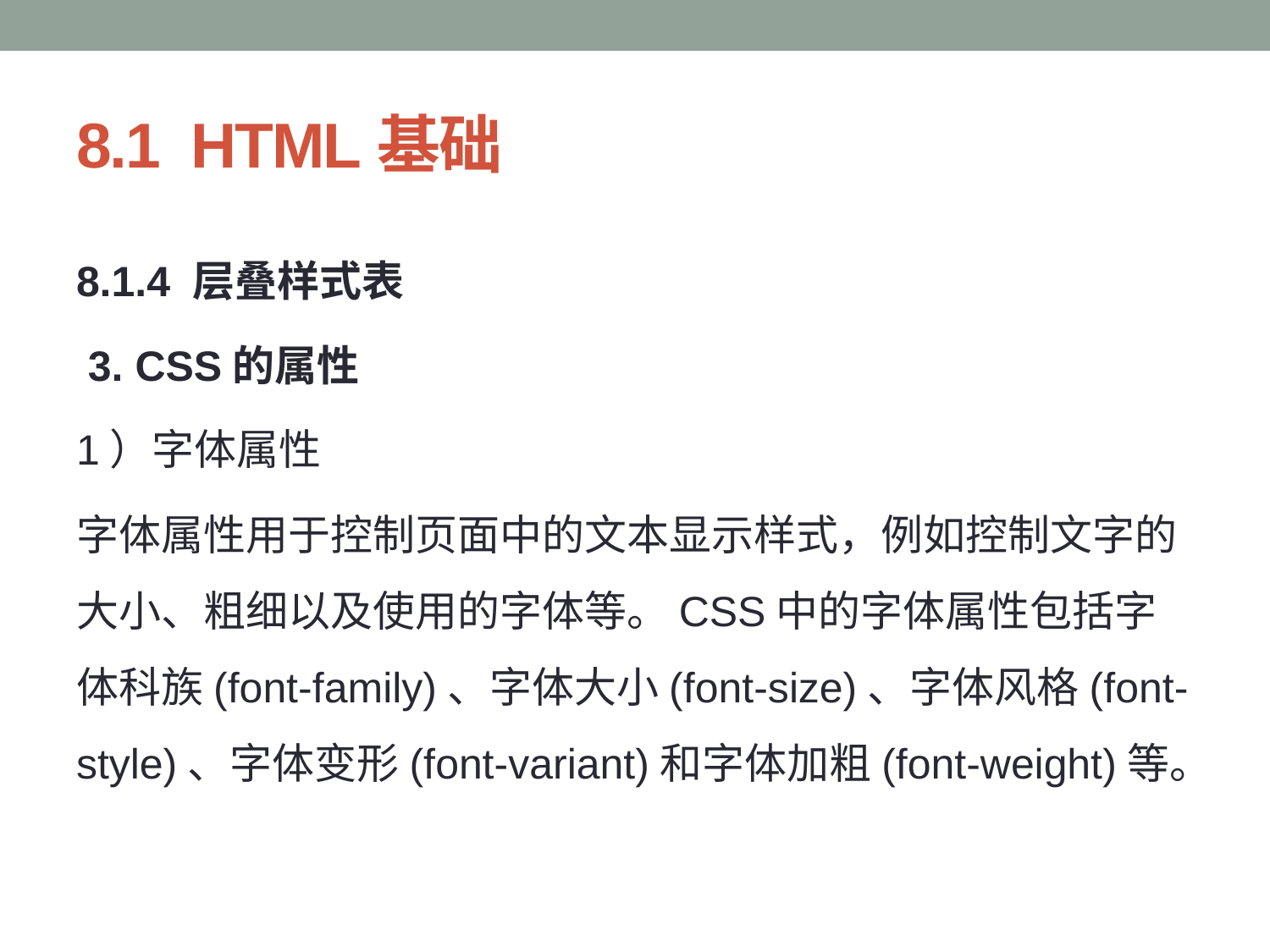

# 8.1  HTML基础
8.1.4 层叠样式表
 3. CSS的属性
1）字体属性
字体属性用于控制页面中的文本显示样式，例如控制文字的大小、粗细以及使用的字体等。CSS中的字体属性包括字体科族(font-family)、字体大小(font-size)、字体风格(font-style)、字体变形(font-variant)和字体加粗(font-weight)等。